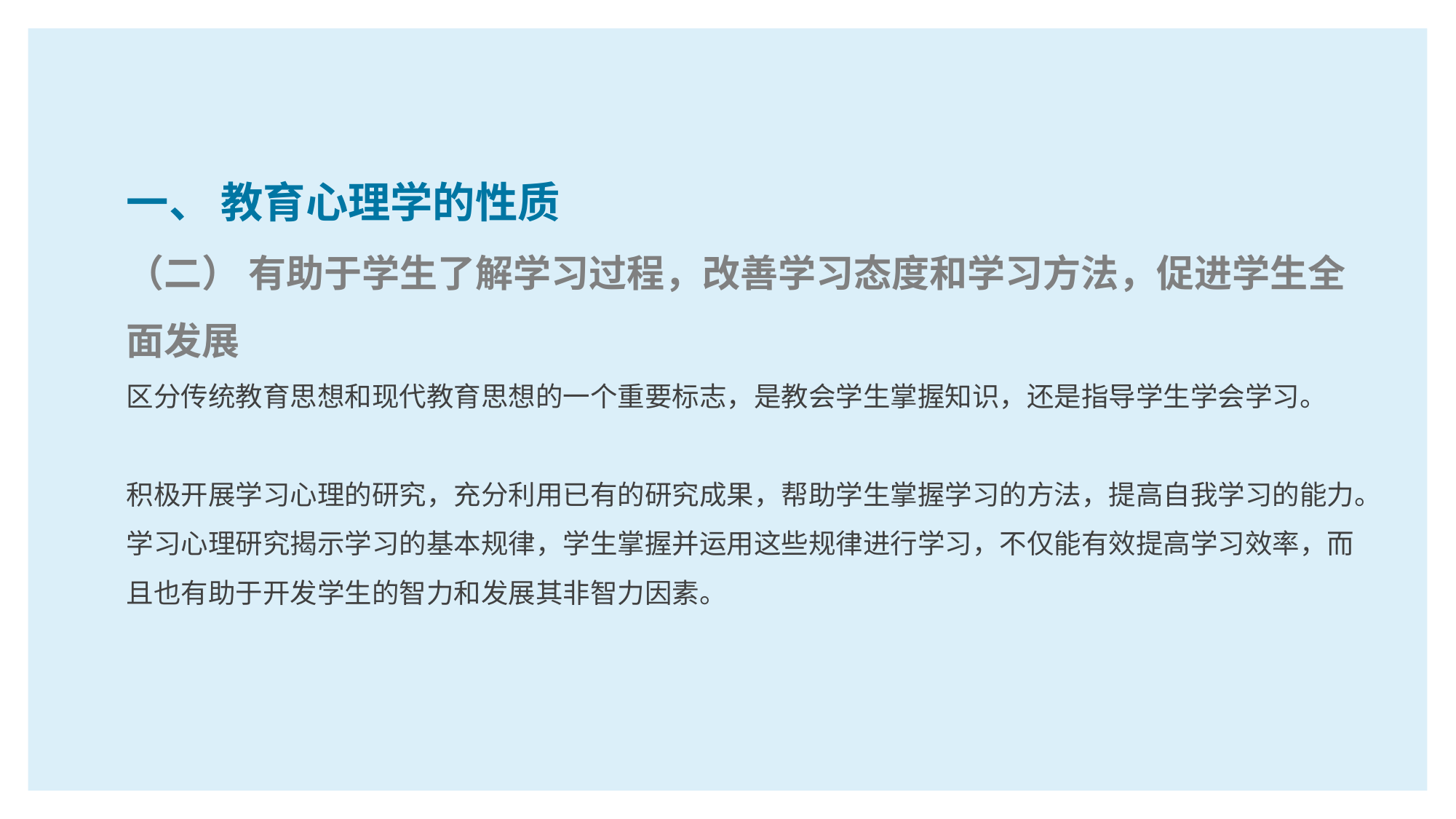

一、 教育心理学的性质
（二） 有助于学生了解学习过程，改善学习态度和学习方法，促进学生全面发展
区分传统教育思想和现代教育思想的一个重要标志，是教会学生掌握知识，还是指导学生学会学习。

积极开展学习心理的研究，充分利用已有的研究成果，帮助学生掌握学习的方法，提高自我学习的能力。学习心理研究揭示学习的基本规律，学生掌握并运用这些规律进行学习，不仅能有效提高学习效率，而且也有助于开发学生的智力和发展其非智力因素。